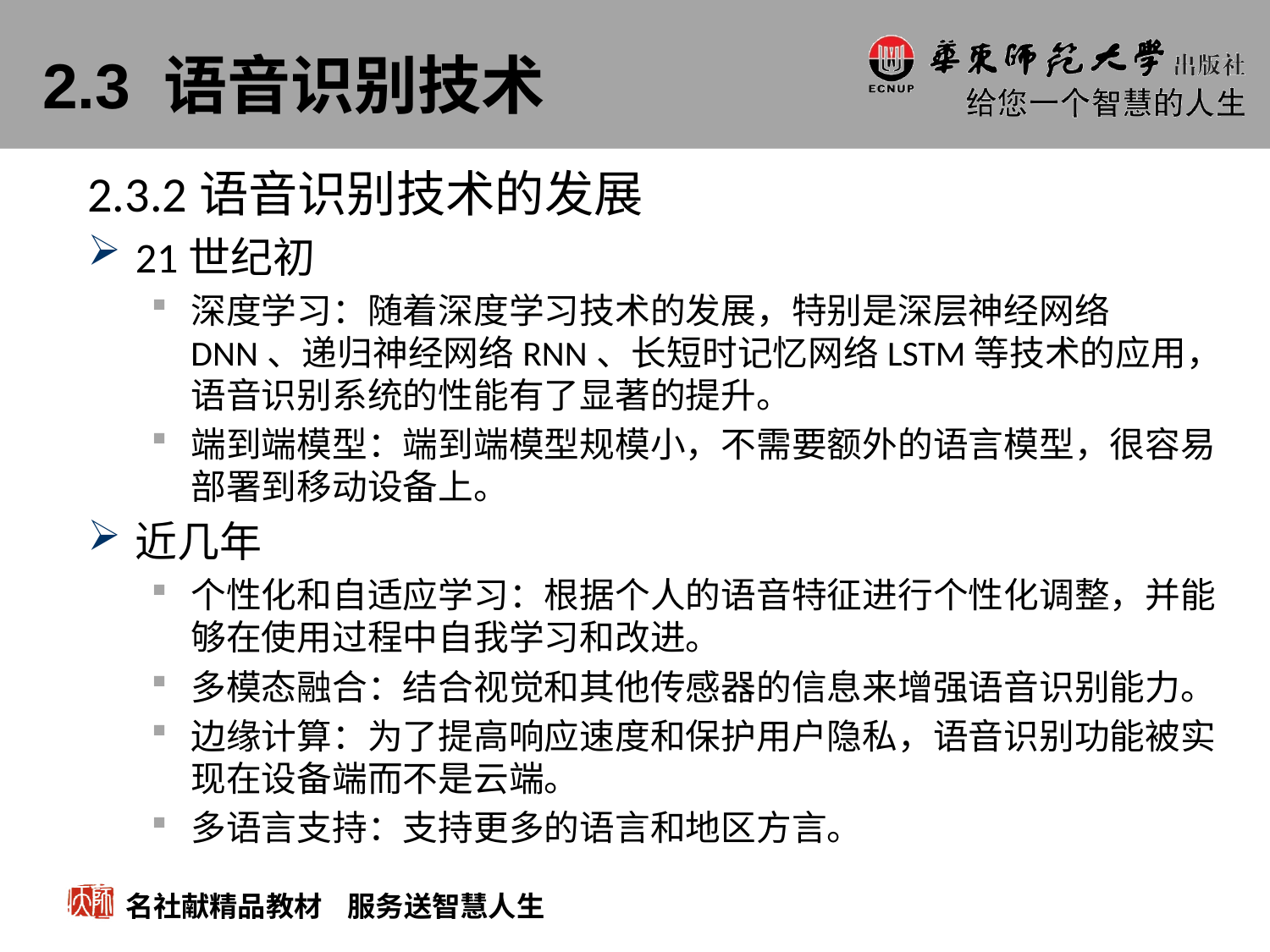

# 2.3 语音识别技术
2.3.2语音识别技术的发展
21世纪初
深度学习：随着深度学习技术的发展，特别是深层神经网络DNN、递归神经网络RNN、长短时记忆网络LSTM等技术的应用，语音识别系统的性能有了显著的提升。
端到端模型：端到端模型规模小，不需要额外的语言模型，很容易部署到移动设备上。
近几年
个性化和自适应学习：根据个人的语音特征进行个性化调整，并能够在使用过程中自我学习和改进。
多模态融合：结合视觉和其他传感器的信息来增强语音识别能力。
边缘计算：为了提高响应速度和保护用户隐私，语音识别功能被实现在设备端而不是云端。
多语言支持：支持更多的语言和地区方言。